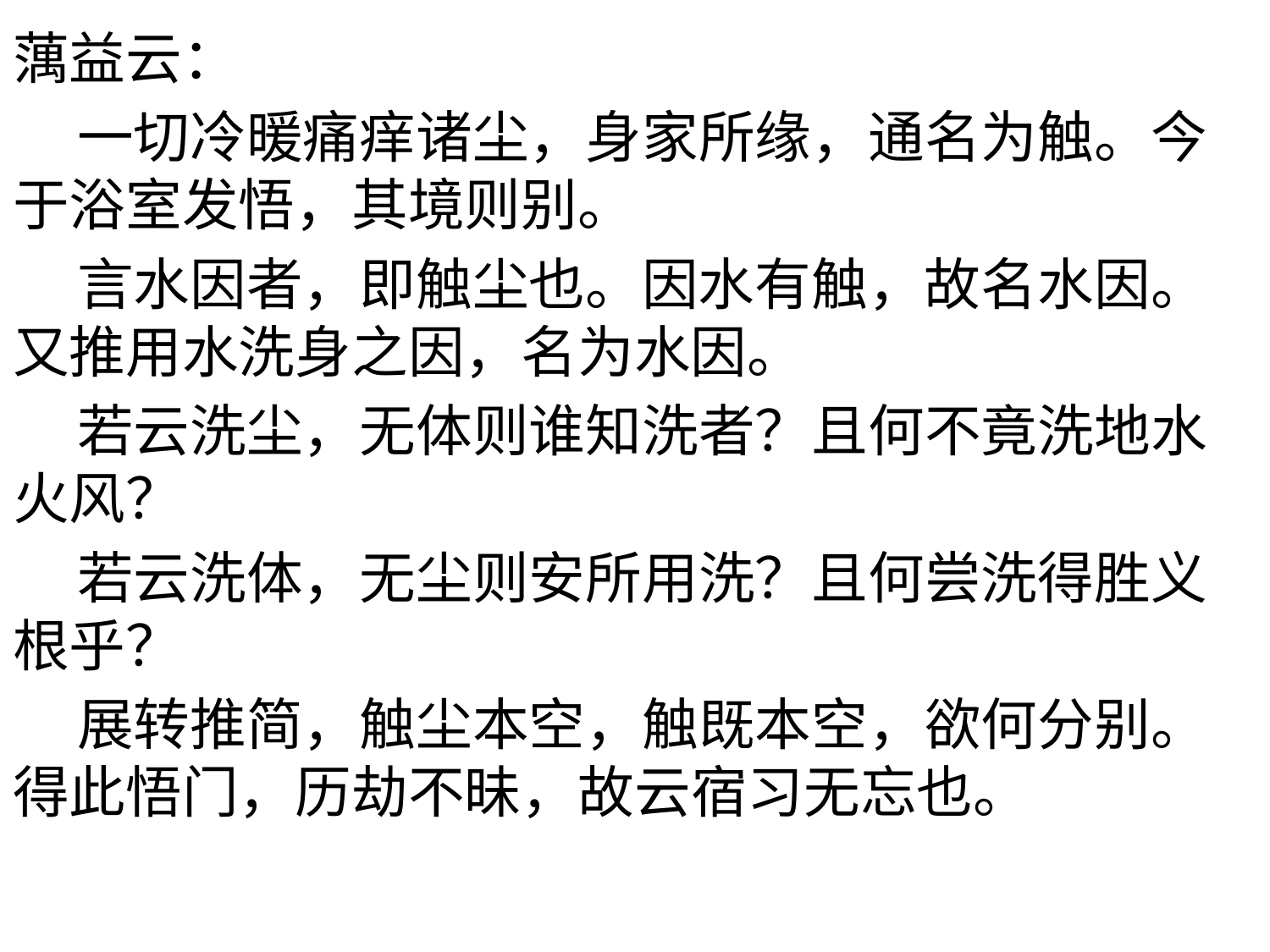

蕅益云：
    一切冷暖痛痒诸尘，身家所缘，通名为触。今于浴室发悟，其境则别。
    言水因者，即触尘也。因水有触，故名水因。又推用水洗身之因，名为水因。
    若云洗尘，无体则谁知洗者？且何不竟洗地水火风？
    若云洗体，无尘则安所用洗？且何尝洗得胜义根乎？
    展转推简，触尘本空，触既本空，欲何分别。得此悟门，历劫不昧，故云宿习无忘也。